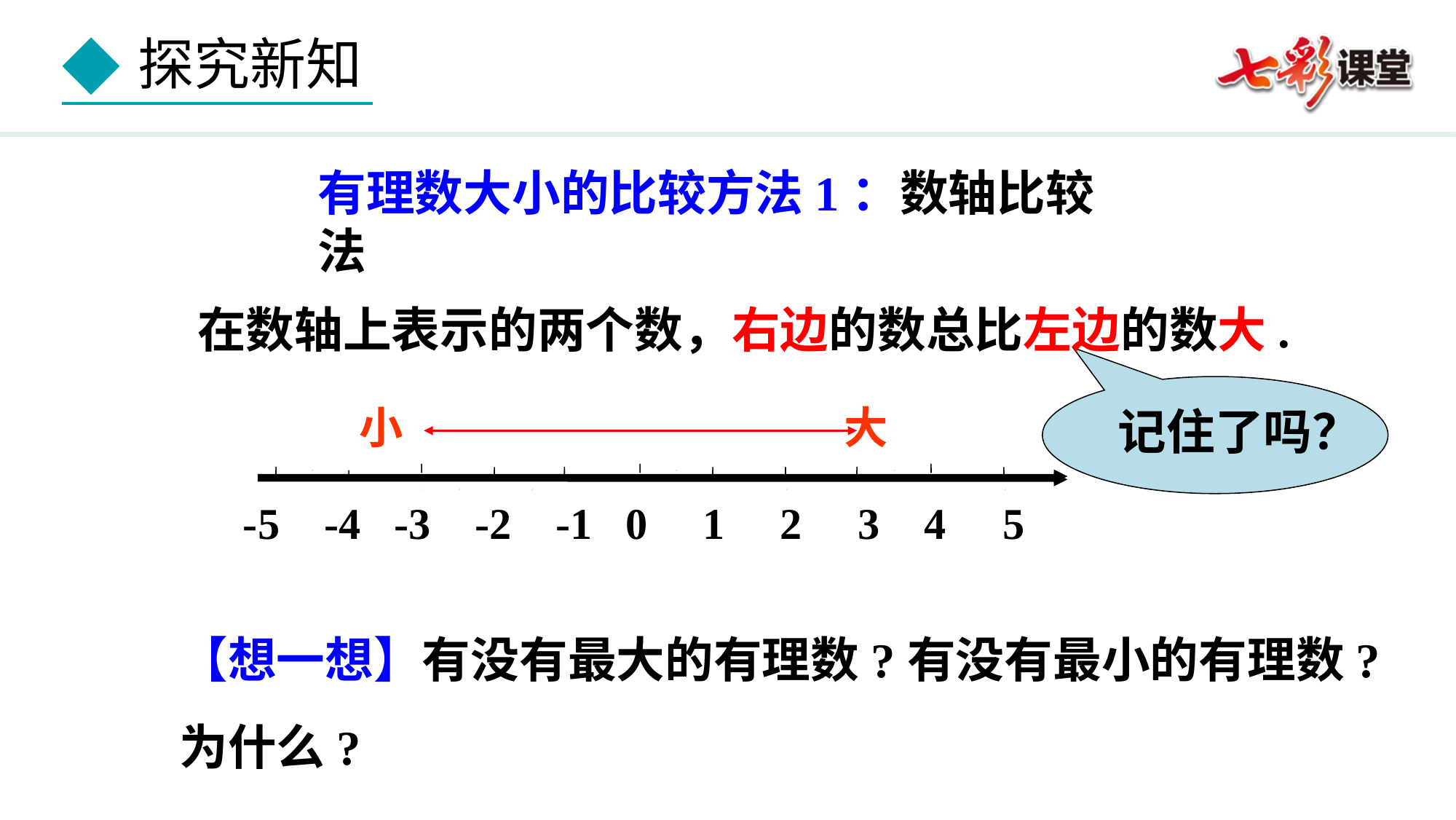

有理数大小的比较方法1：数轴比较法
     在数轴上表示的两个数，右边的数总比左边的数大.
小                                            大

-5    -4   -3    -2    -1   0     1     2     3    4     5

记住了吗？

【想一想】有没有最大的有理数?有没有最小的有理数?为什么?